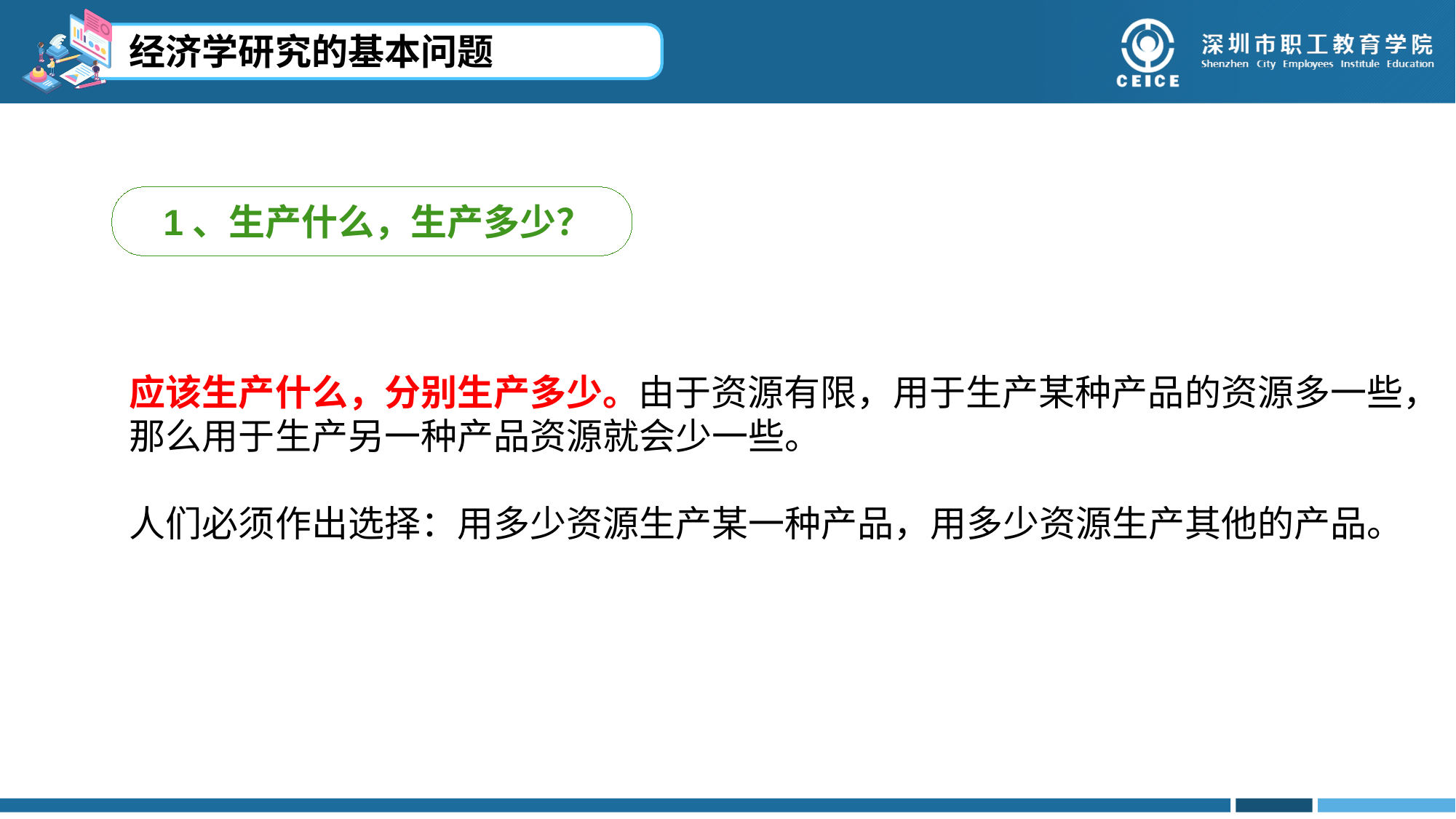

经济学研究的基本问题
1、生产什么，生产多少？
应该生产什么，分别生产多少。由于资源有限，用于生产某种产品的资源多一些，那么用于生产另一种产品资源就会少一些。

人们必须作出选择：用多少资源生产某一种产品，用多少资源生产其他的产品。